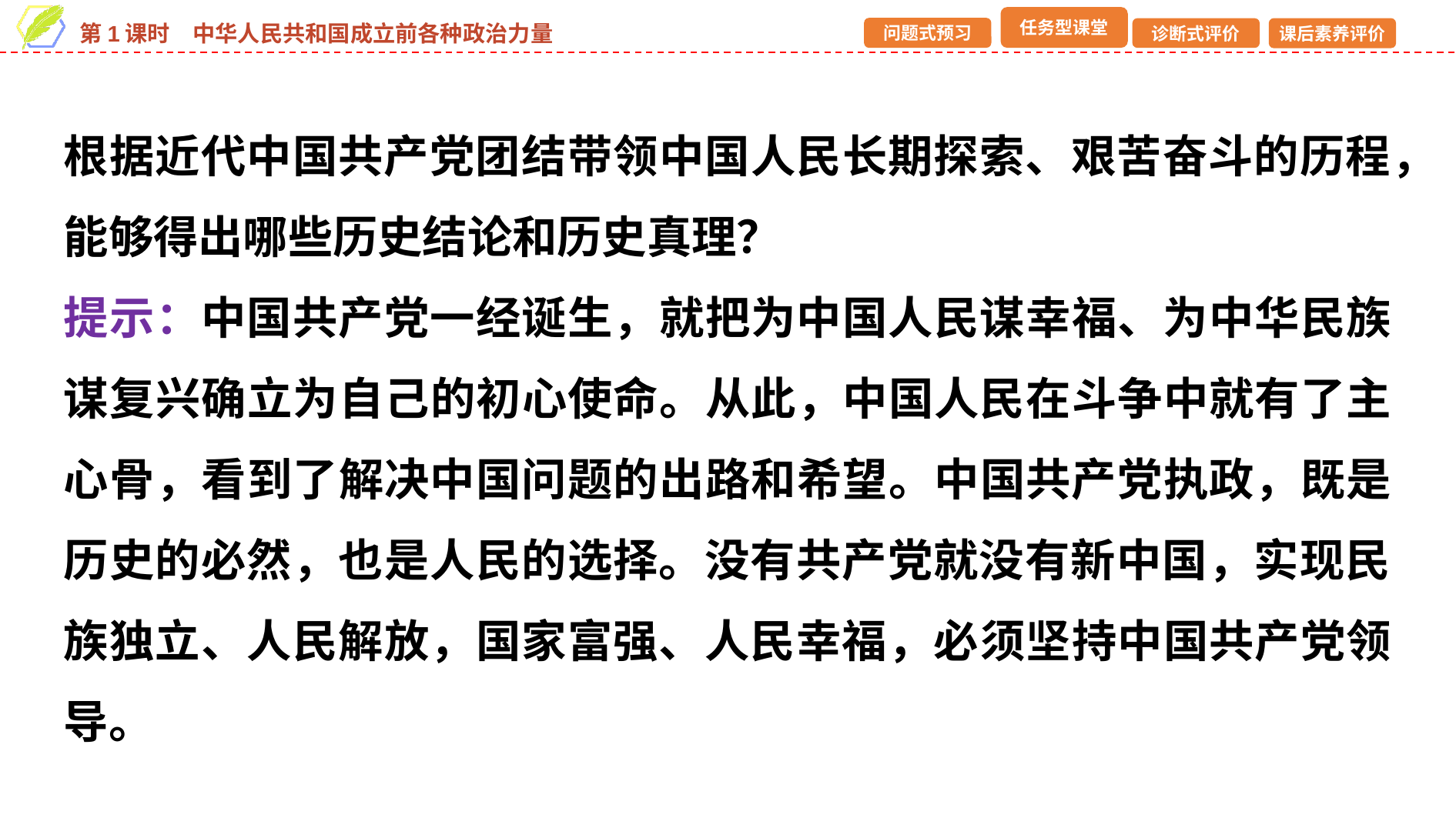

根据近代中国共产党团结带领中国人民长期探索、艰苦奋斗的历程，能够得出哪些历史结论和历史真理？
提示：中国共产党一经诞生，就把为中国人民谋幸福、为中华民族谋复兴确立为自己的初心使命。从此，中国人民在斗争中就有了主心骨，看到了解决中国问题的出路和希望。中国共产党执政，既是历史的必然，也是人民的选择。没有共产党就没有新中国，实现民族独立、人民解放，国家富强、人民幸福，必须坚持中国共产党领导。